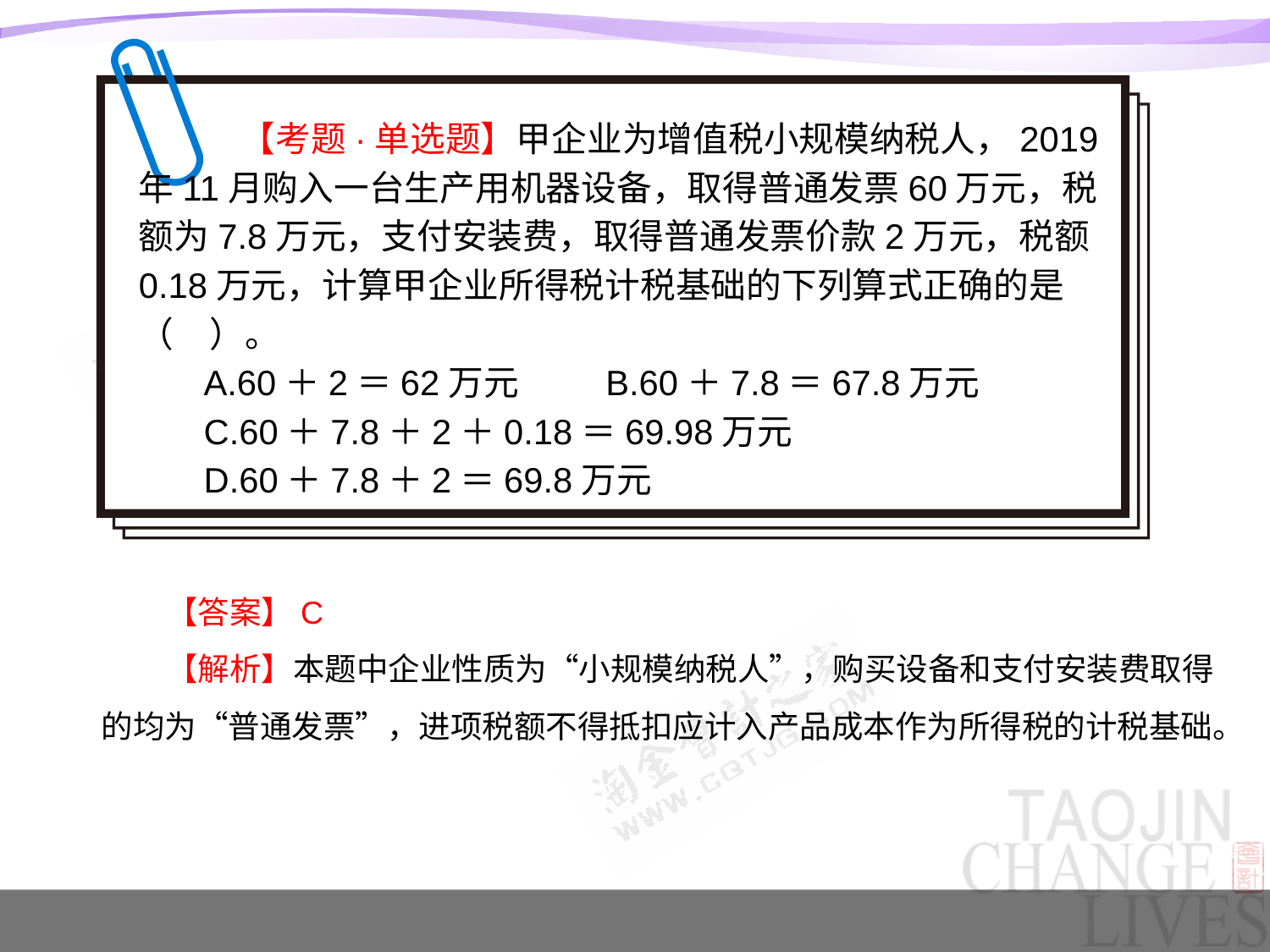

【考题·单选题】甲企业为增值税小规模纳税人，2019年11月购入一台生产用机器设备，取得普通发票60万元，税额为7.8万元，支付安装费，取得普通发票价款2万元，税额0.18万元，计算甲企业所得税计税基础的下列算式正确的是（　）。
A.60＋2＝62万元          B.60＋7.8＝67.8万元
C.60＋7.8＋2＋0.18＝69.98万元
D.60＋7.8＋2＝69.8万元

【答案】C
【解析】本题中企业性质为“小规模纳税人”，购买设备和支付安装费取得的均为“普通发票”，进项税额不得抵扣应计入产品成本作为所得税的计税基础。